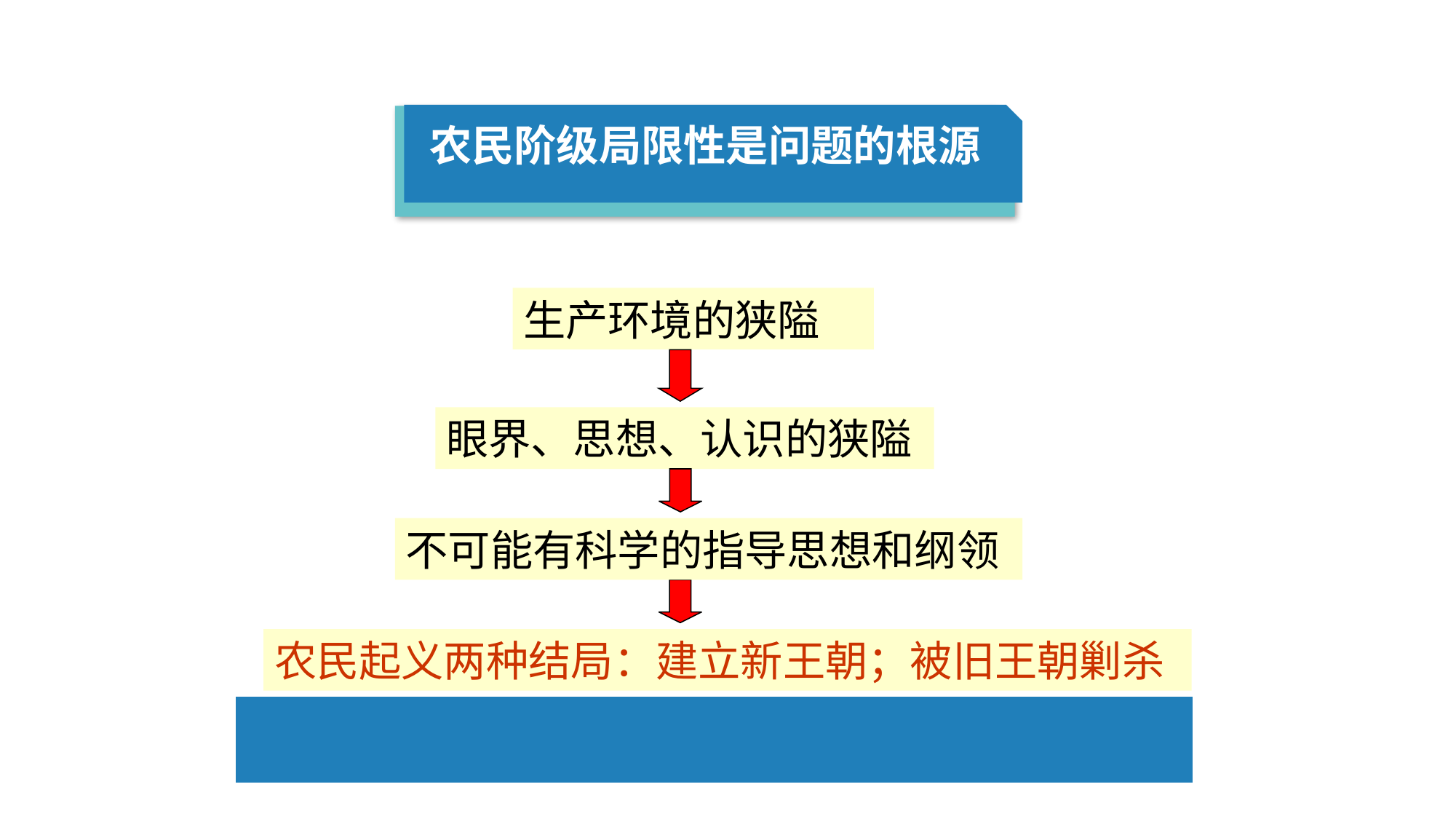

农民阶级局限性是问题的根源
生产环境的狭隘

眼界、思想、认识的狭隘

不可能有科学的指导思想和纲领

农民起义两种结局：建立新王朝；被旧王朝剿杀

16